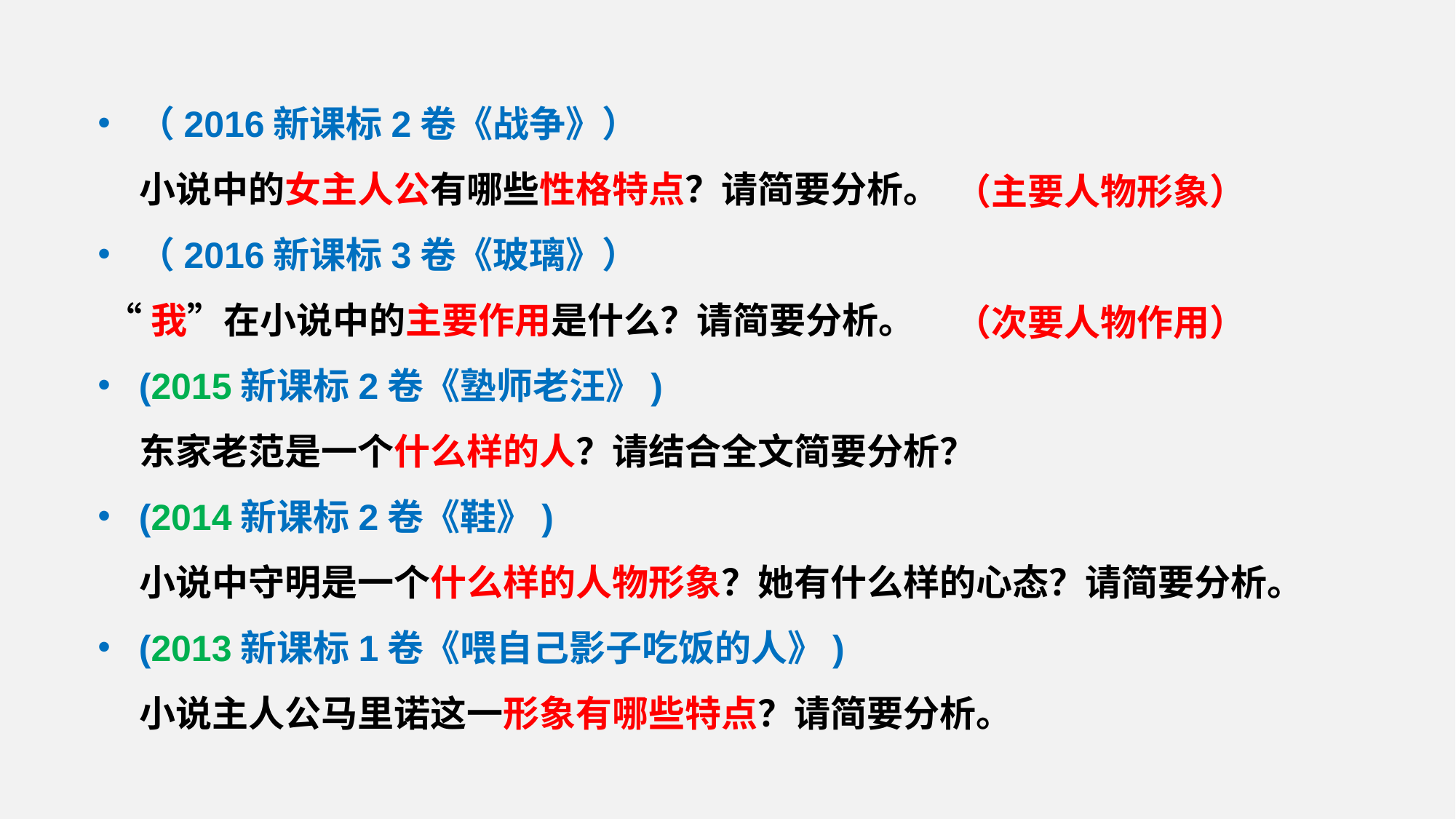

（2016新课标2卷《战争》）
    小说中的女主人公有哪些性格特点？请简要分析。
（2016新课标3卷《玻璃》）
 “我”在小说中的主要作用是什么？请简要分析。
(2015新课标2卷《塾师老汪》)
    东家老范是一个什么样的人？请结合全文简要分析？
(2014新课标2卷《鞋》)
    小说中守明是一个什么样的人物形象？她有什么样的心态？请简要分析。
(2013新课标1卷《喂自己影子吃饭的人》)
    小说主人公马里诺这一形象有哪些特点？请简要分析。
（主要人物形象）
（次要人物作用）